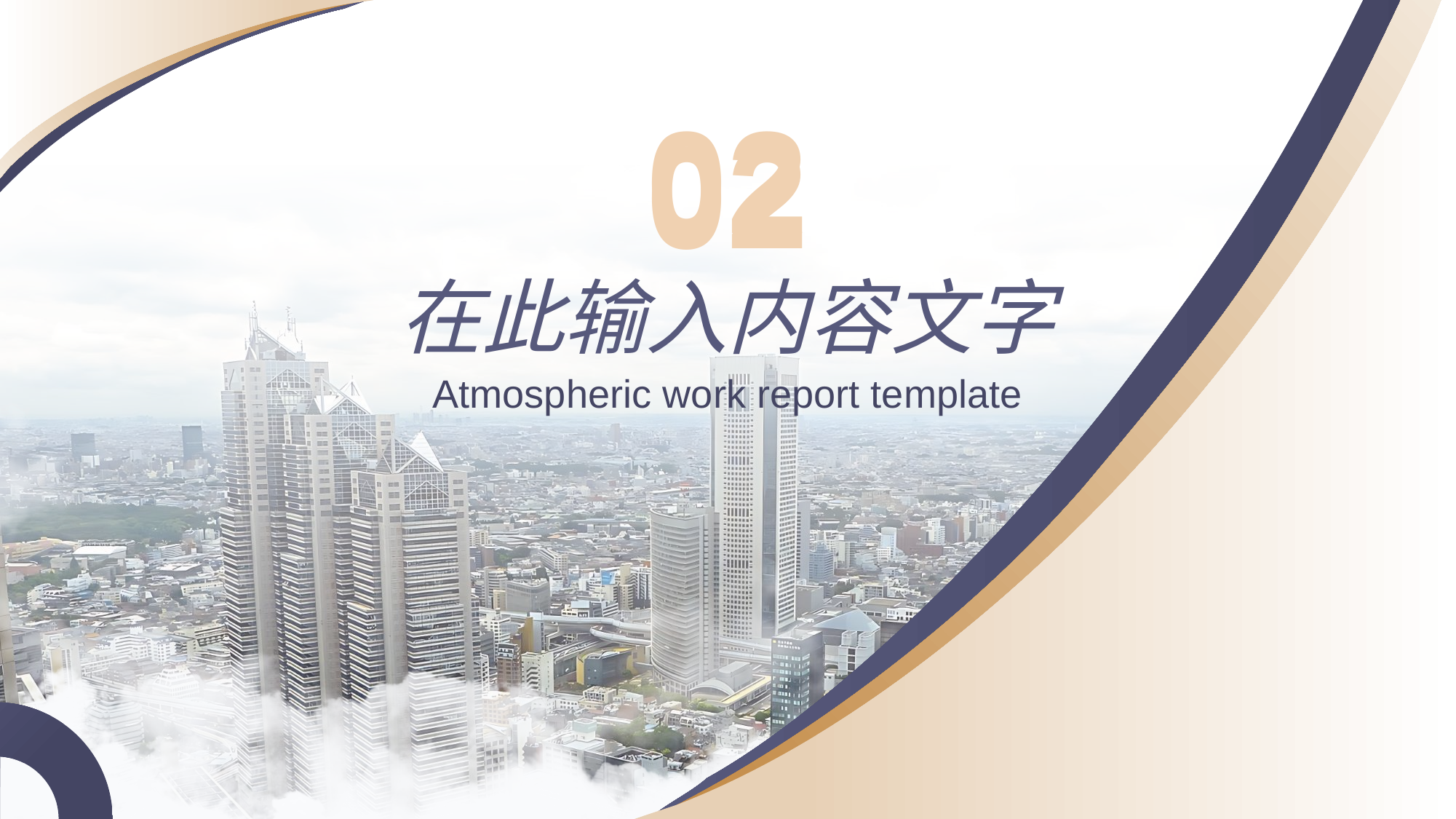

02
02
在此输入内容文字
Atmospheric work report template